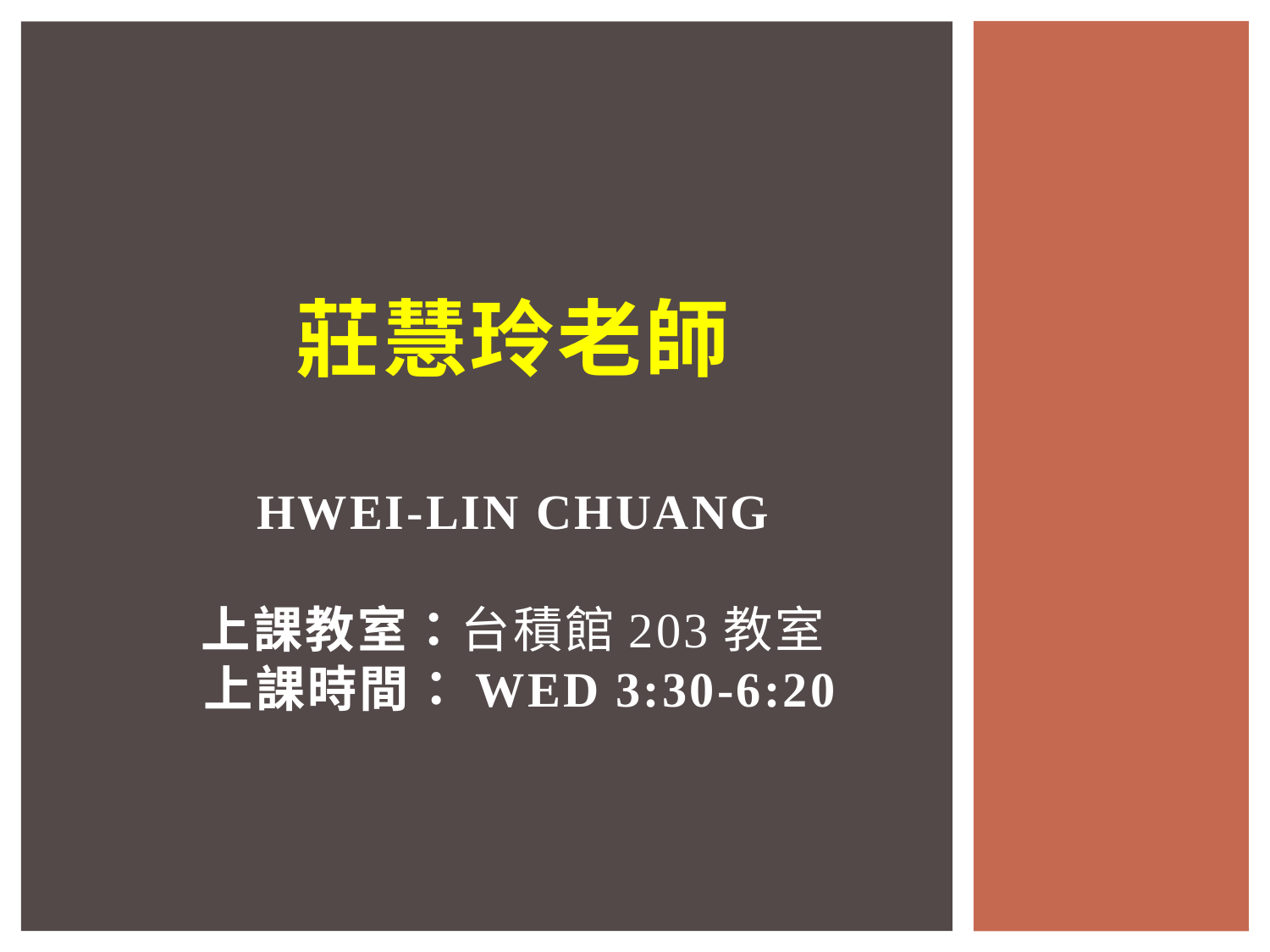

# 莊慧玲老師 Hwei-Lin Chuang 上課教室：台積館203教室 上課時間：Wed 3:30-6:20